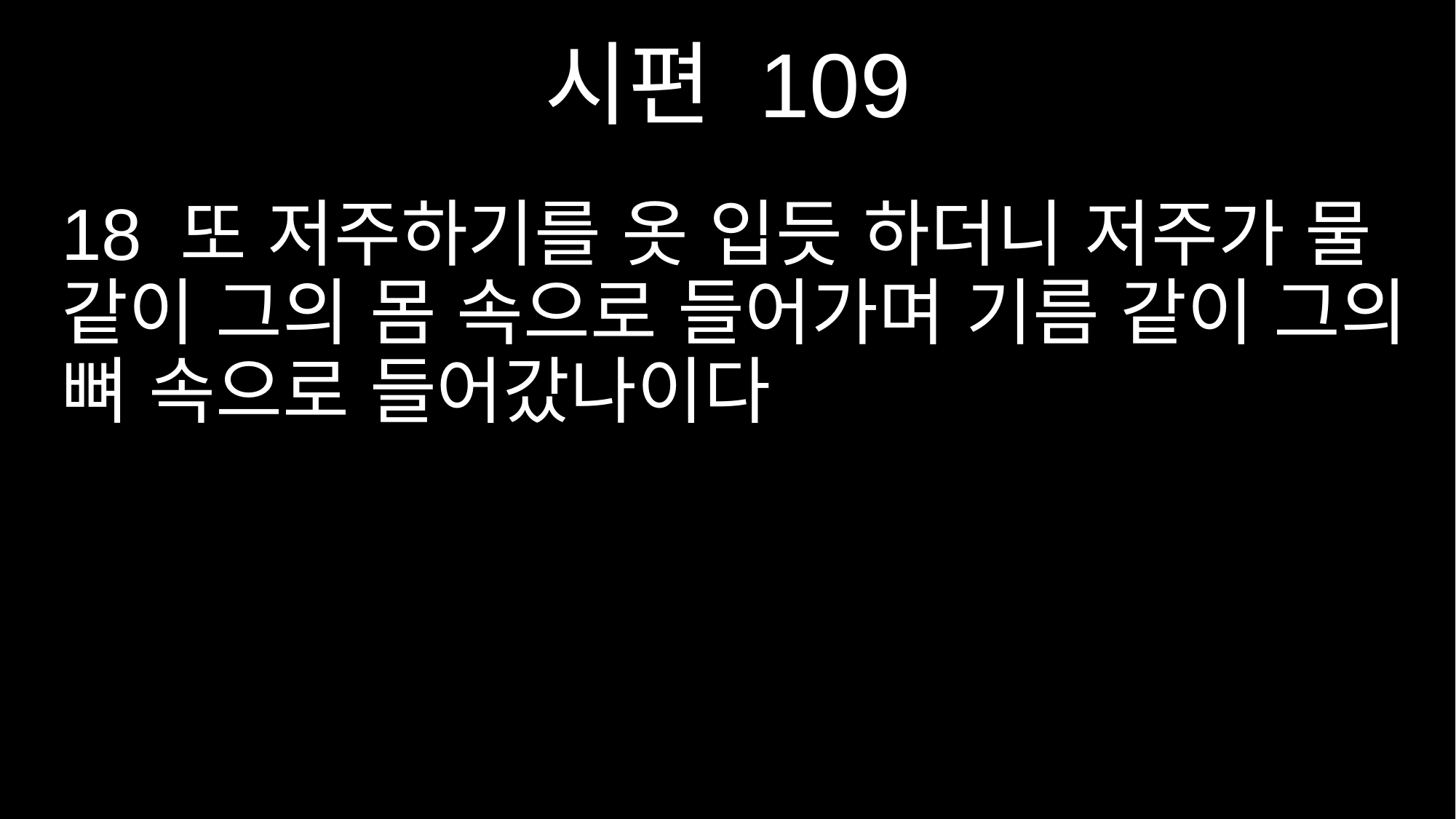

시편 109
18 또 저주하기를 옷 입듯 하더니 저주가 물 같이 그의 몸 속으로 들어가며 기름 같이 그의 뼈 속으로 들어갔나이다